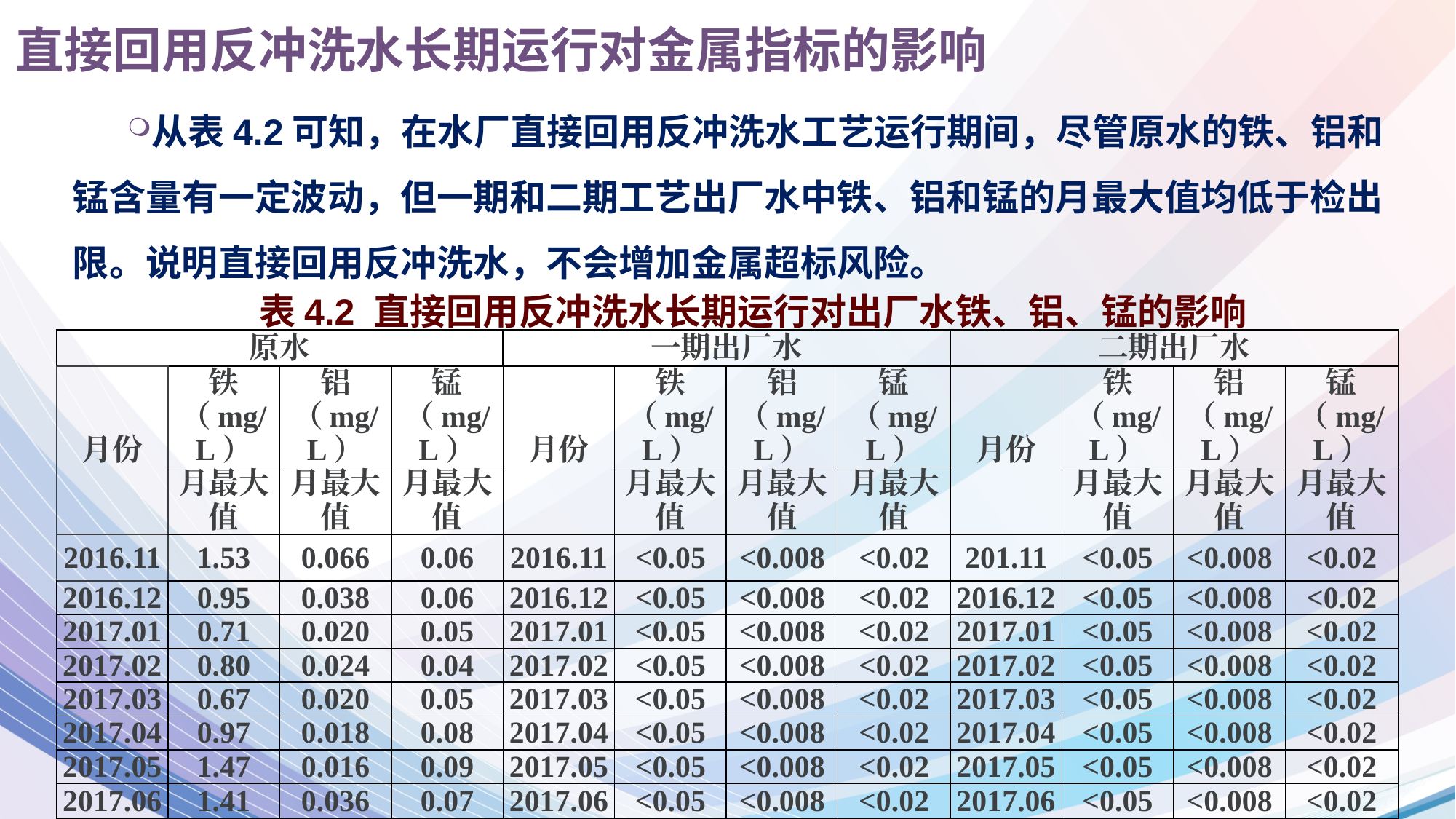

# 直接回用反冲洗水长期运行对金属指标的影响
从表4.2可知，在水厂直接回用反冲洗水工艺运行期间，尽管原水的铁、铝和锰含量有一定波动，但一期和二期工艺出厂水中铁、铝和锰的月最大值均低于检出限。说明直接回用反冲洗水，不会增加金属超标风险。
表4.2 直接回用反冲洗水长期运行对出厂水铁、铝、锰的影响
| 原水 |  |  |  | 一期出厂水 |  |  |  | 二期出厂水 |  |  |  |
| --- | --- | --- | --- | --- | --- | --- | --- | --- | --- | --- | --- |
| 月份 | 铁（mg/L） | 铝（mg/L） | 锰（mg/L） | 月份 | 铁（mg/L） | 铝（mg/L） | 锰（mg/L） | 月份 | 铁（mg/L） | 铝（mg/L） | 锰（mg/L） |
|  | 月最大值 | 月最大值 | 月最大值 |  | 月最大值 | 月最大值 | 月最大值 |  | 月最大值 | 月最大值 | 月最大值 |
| 2016.11 | 1.53 | 0.066 | 0.06 | 2016.11 | <0.05 | <0.008 | <0.02 | 201.11 | <0.05 | <0.008 | <0.02 |
| 2016.12 | 0.95 | 0.038 | 0.06 | 2016.12 | <0.05 | <0.008 | <0.02 | 2016.12 | <0.05 | <0.008 | <0.02 |
| 2017.01 | 0.71 | 0.020 | 0.05 | 2017.01 | <0.05 | <0.008 | <0.02 | 2017.01 | <0.05 | <0.008 | <0.02 |
| 2017.02 | 0.80 | 0.024 | 0.04 | 2017.02 | <0.05 | <0.008 | <0.02 | 2017.02 | <0.05 | <0.008 | <0.02 |
| 2017.03 | 0.67 | 0.020 | 0.05 | 2017.03 | <0.05 | <0.008 | <0.02 | 2017.03 | <0.05 | <0.008 | <0.02 |
| 2017.04 | 0.97 | 0.018 | 0.08 | 2017.04 | <0.05 | <0.008 | <0.02 | 2017.04 | <0.05 | <0.008 | <0.02 |
| 2017.05 | 1.47 | 0.016 | 0.09 | 2017.05 | <0.05 | <0.008 | <0.02 | 2017.05 | <0.05 | <0.008 | <0.02 |
| 2017.06 | 1.41 | 0.036 | 0.07 | 2017.06 | <0.05 | <0.008 | <0.02 | 2017.06 | <0.05 | <0.008 | <0.02 |